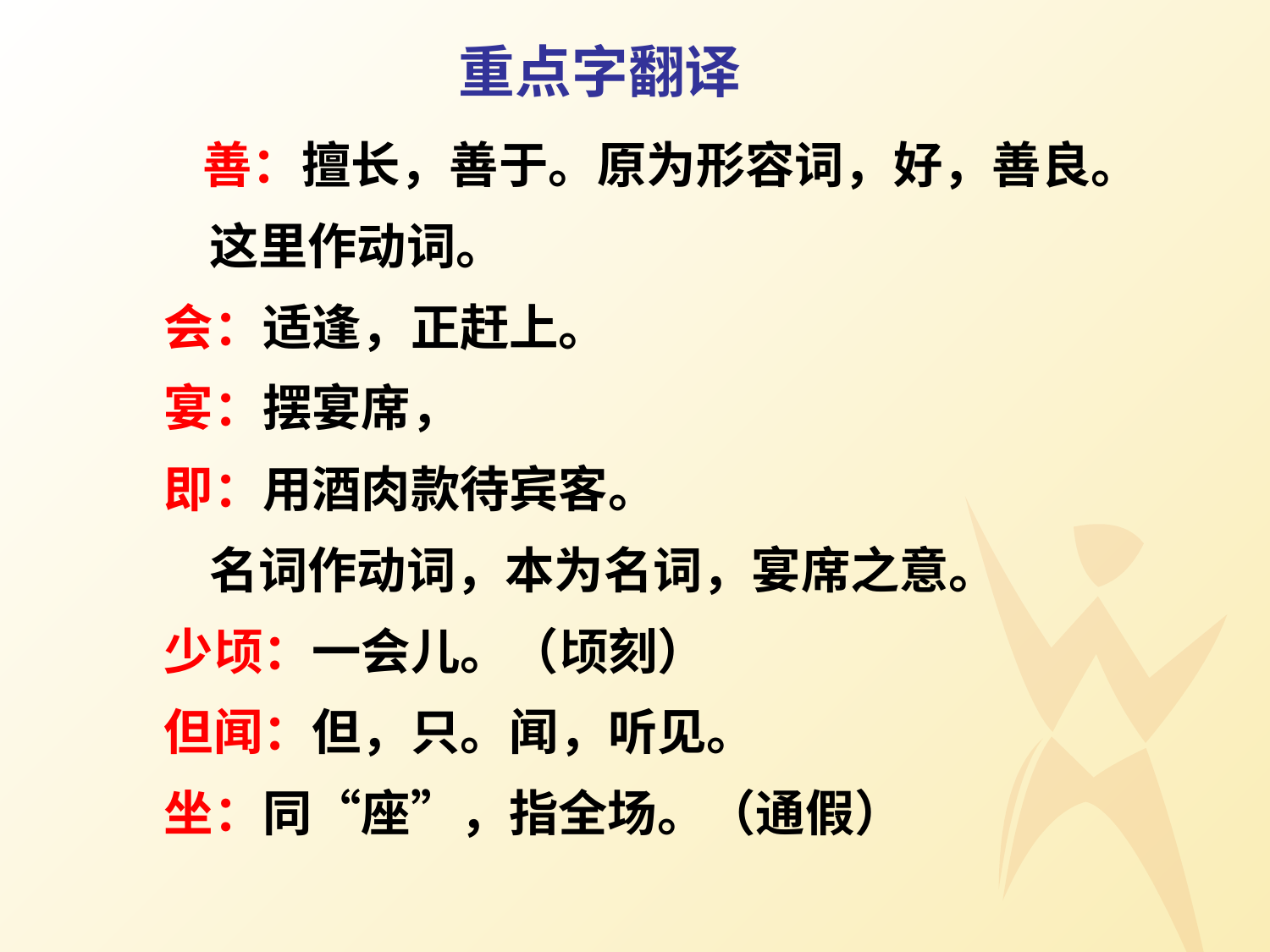

重点字翻译
 善：擅长，善于。原为形容词，好，善良。
        这里作动词。
    会：适逢，正赶上。
    宴：摆宴席，
    即：用酒肉款待宾客。
        名词作动词，本为名词，宴席之意。
    少顷：一会儿。（顷刻）
    但闻：但，只。闻，听见。
    坐：同“座”，指全场。（通假）